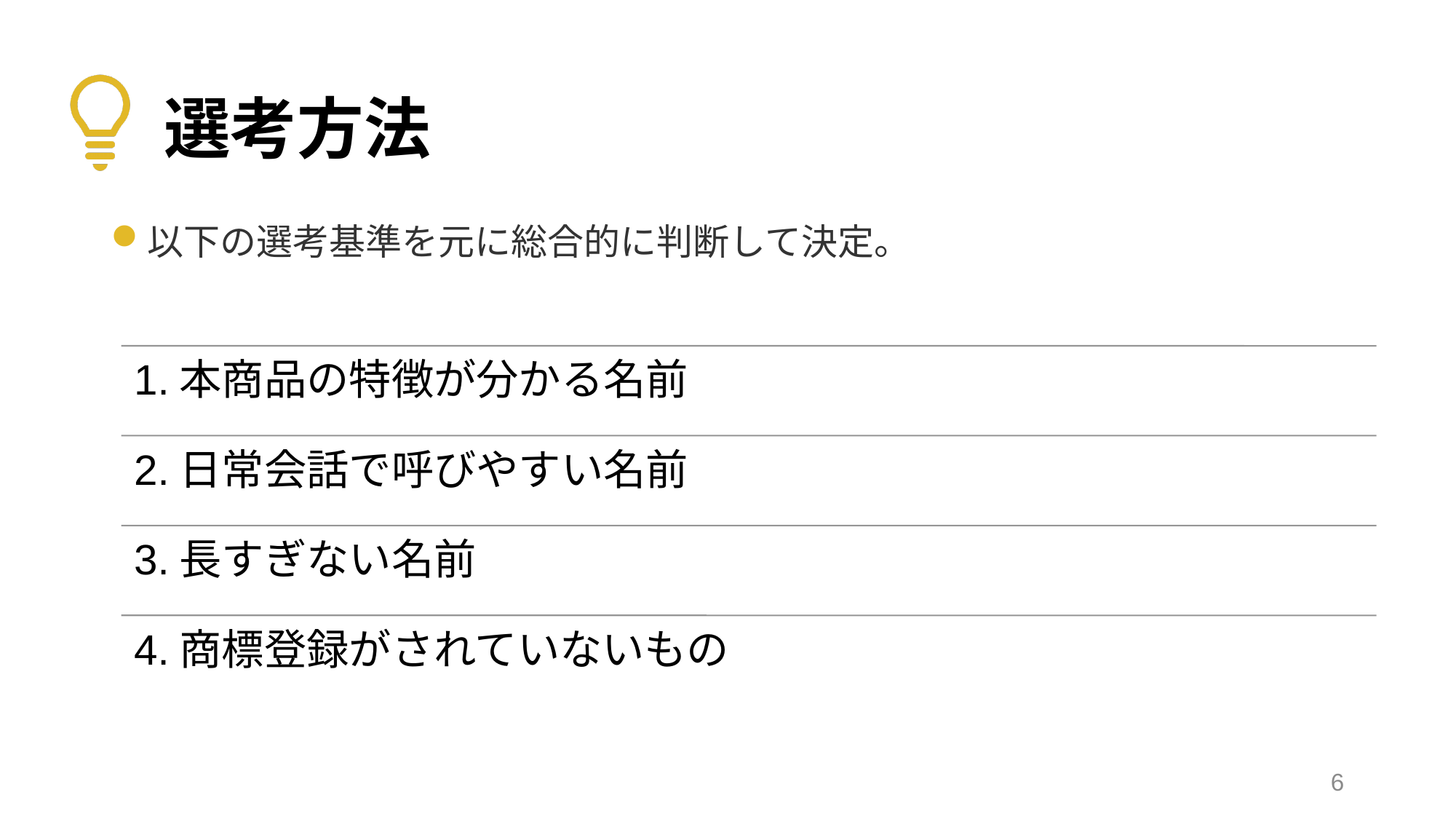

# 選考方法
以下の選考基準を元に総合的に判断して決定。
1.本商品の特徴が分かる名前
2.日常会話で呼びやすい名前
3.長すぎない名前
4.商標登録がされていないもの
6